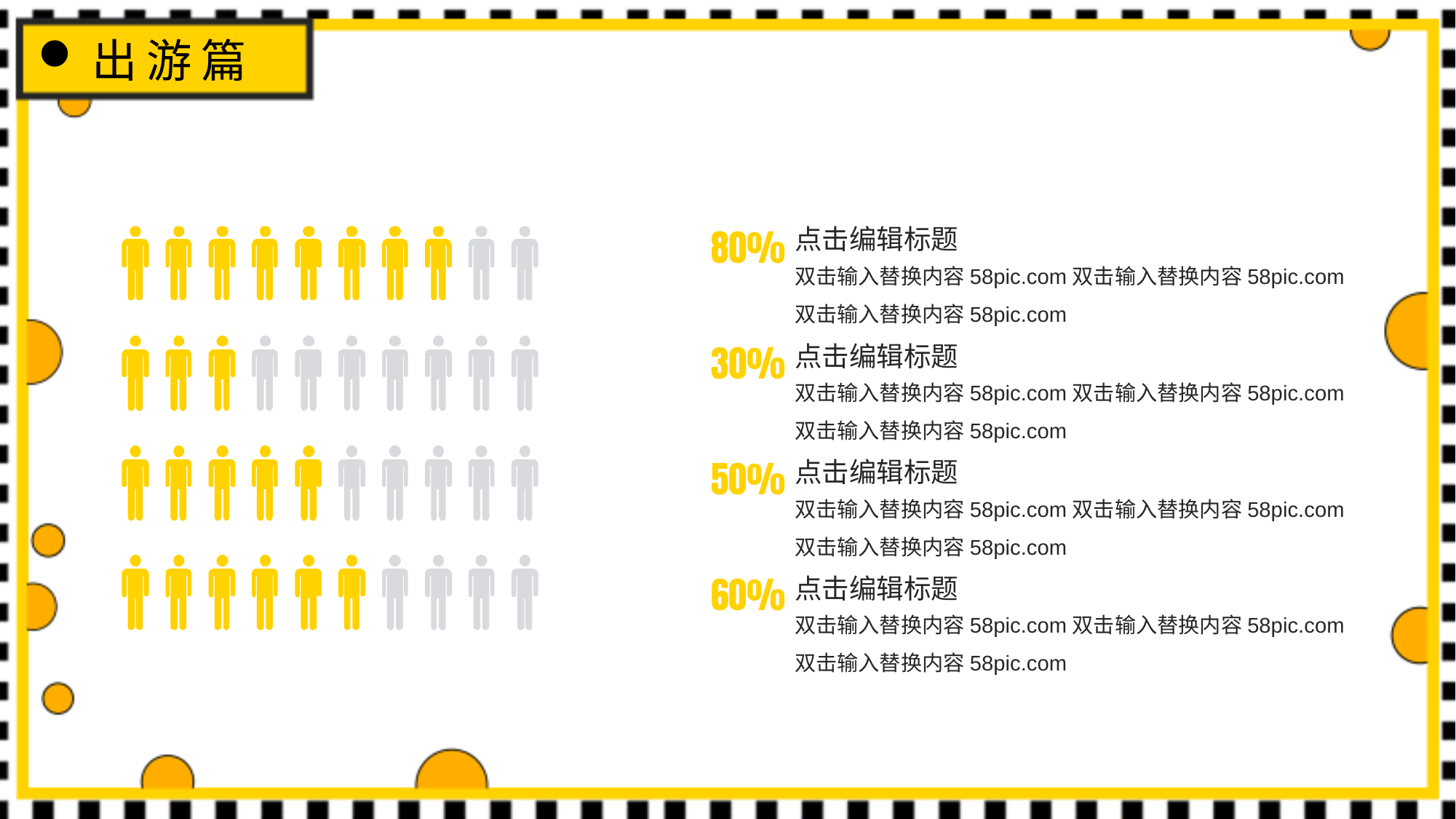

出游篇
点击编辑标题
80%

双击输入替换内容58pic.com双击输入替换内容58pic.com
双击输入替换内容58pic.com

点击编辑标题

30%
双击输入替换内容58pic.com双击输入替换内容58pic.com
双击输入替换内容58pic.com

点击编辑标题
50%
双击输入替换内容58pic.com双击输入替换内容58pic.com
双击输入替换内容58pic.com

点击编辑标题
60%
双击输入替换内容58pic.com双击输入替换内容58pic.com
双击输入替换内容58pic.com